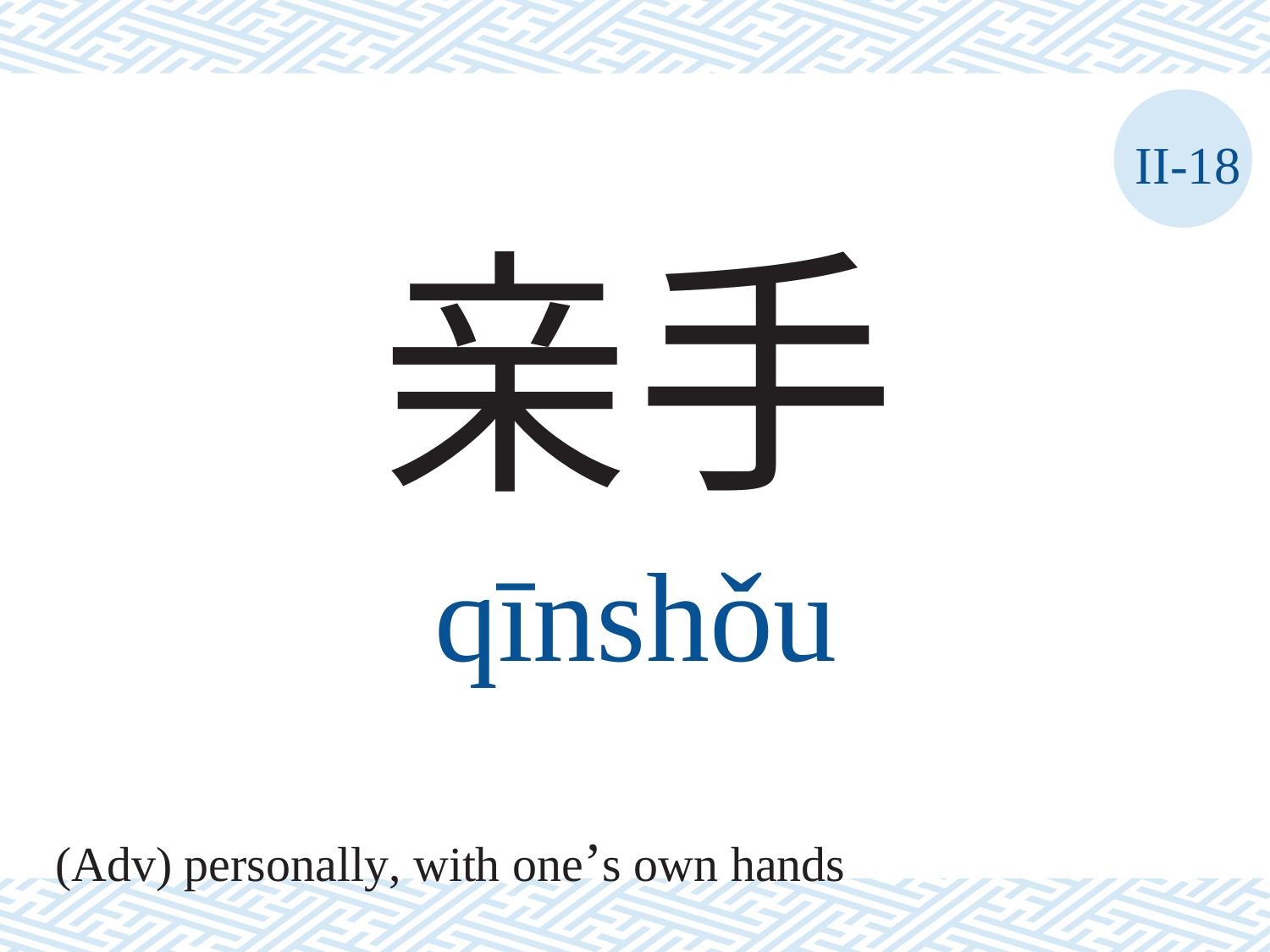

II-18
亲手
qīnshǒu
(Adv) personally, with one’s own hands